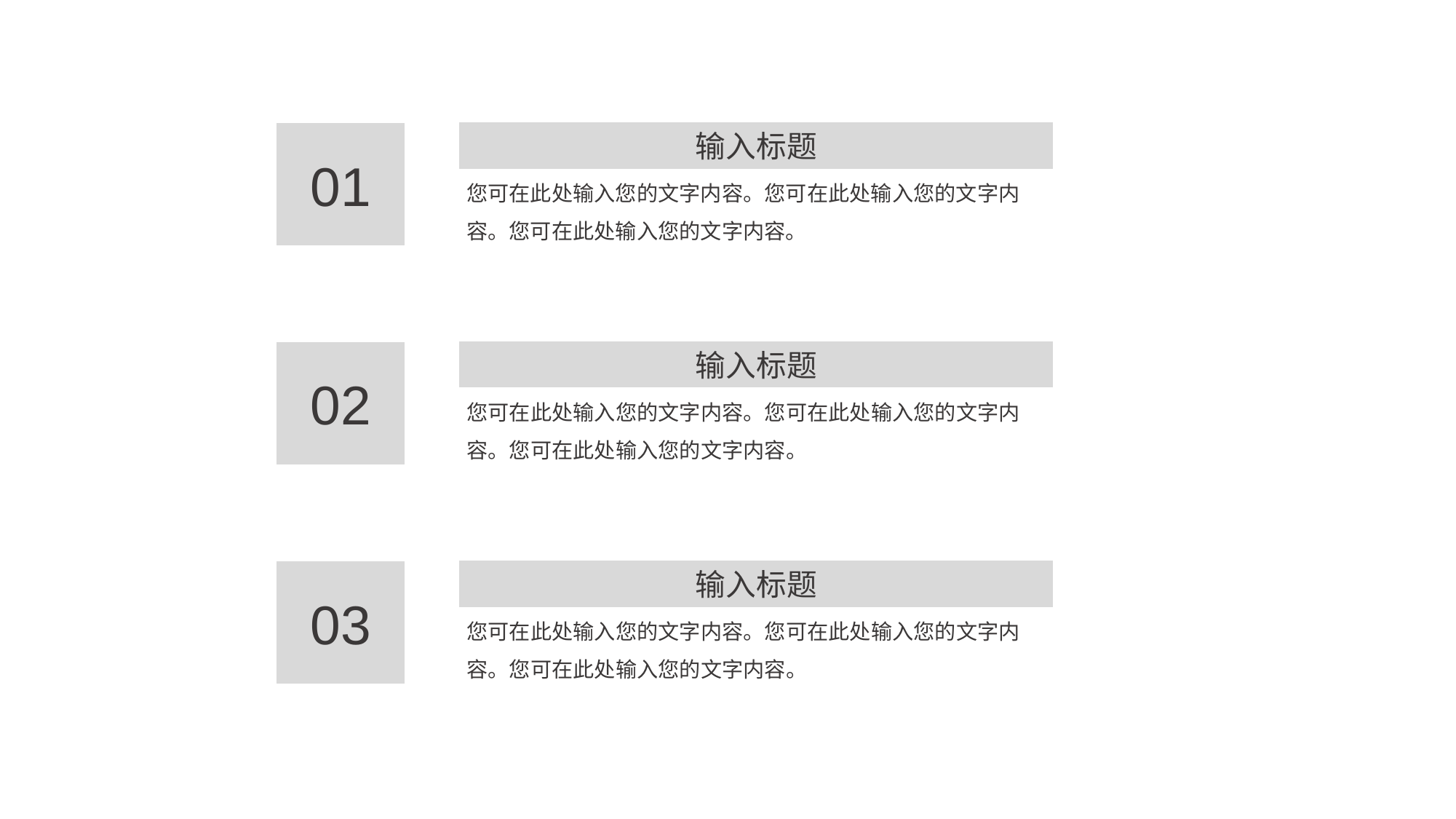

输入标题
01
您可在此处输入您的文字内容。您可在此处输入您的文字内容。您可在此处输入您的文字内容。
输入标题
02
您可在此处输入您的文字内容。您可在此处输入您的文字内容。您可在此处输入您的文字内容。
输入标题
03
您可在此处输入您的文字内容。您可在此处输入您的文字内容。您可在此处输入您的文字内容。